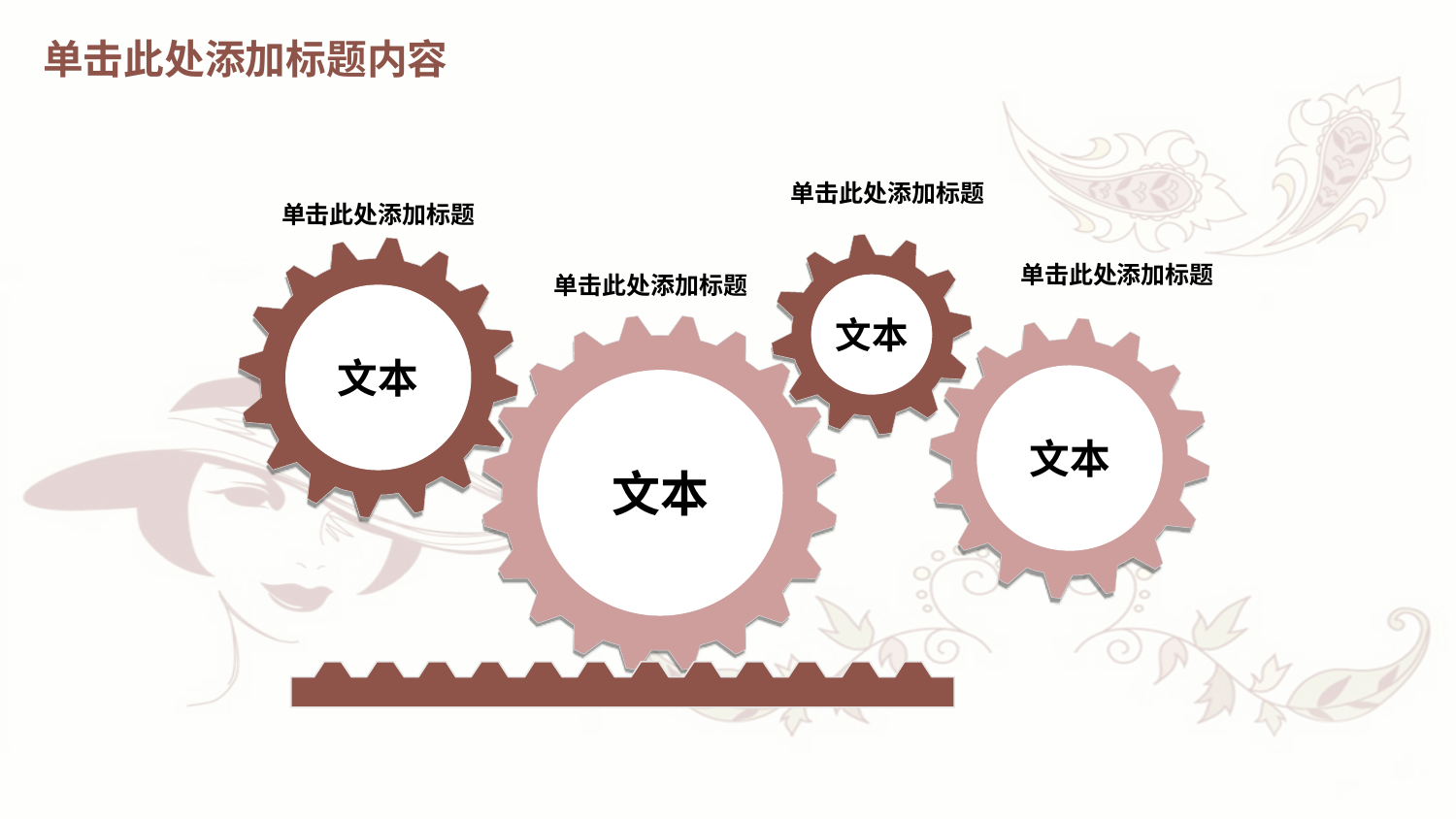

单击此处添加标题内容
单击此处添加标题
单击此处添加标题

单击此处添加标题
单击此处添加标题
文本

文本
文本
文本